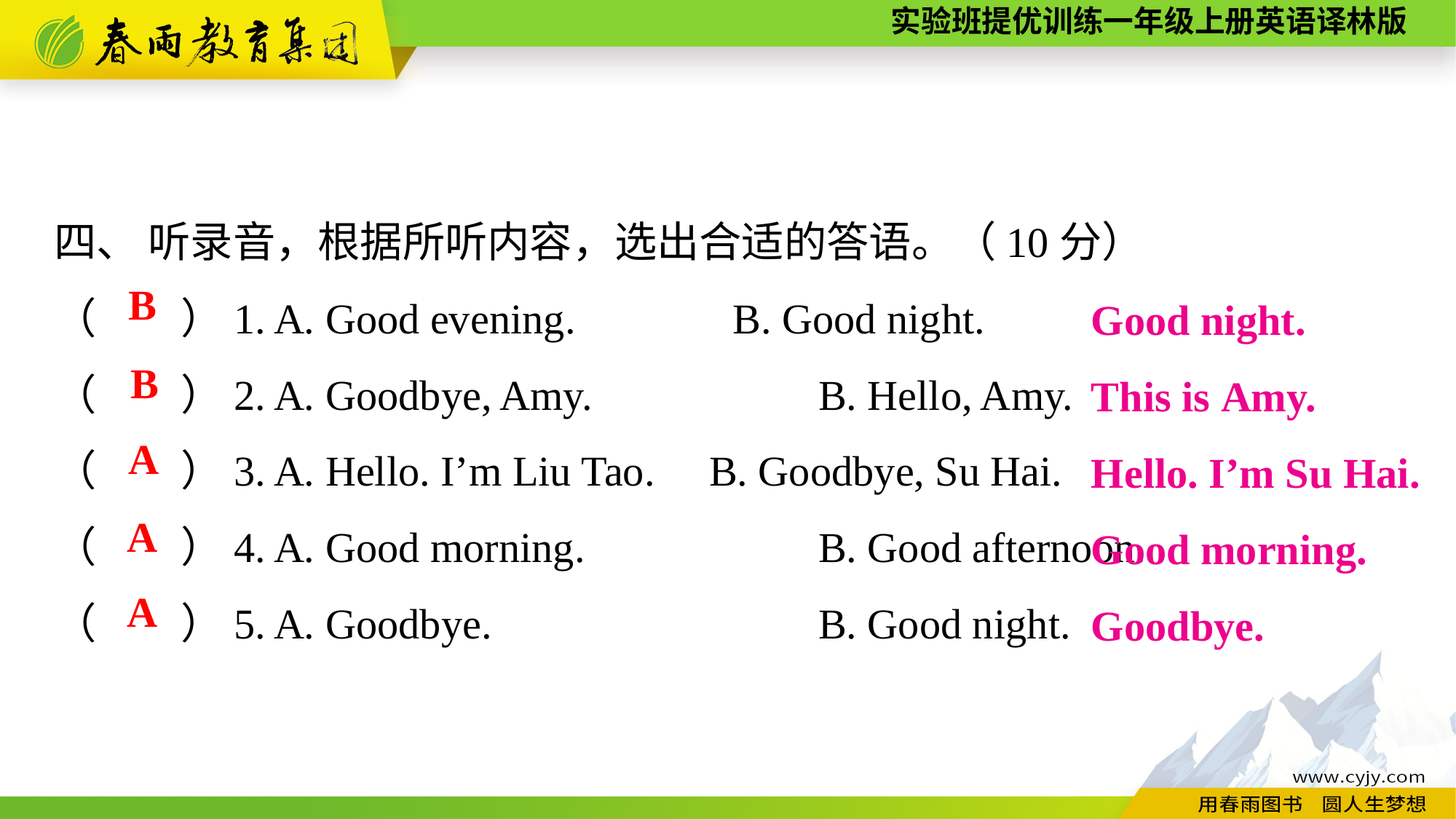

四、 听录音，根据所听内容，选出合适的答语。（10分）
（　　）1. A. Good evening.　　　 B. Good night.
（　　）2. A. Goodbye, Amy.			B. Hello, Amy.
（　　）3. A. Hello. I’m Liu Tao.	B. Goodbye, Su Hai.
（　　）4. A. Good morning.			B. Good afternoon.
（　　）5. A. Goodbye.			B. Good night.
Good night.
This is Amy.
Hello. I’m Su Hai.
Good morning.
Goodbye.
B
B
A
A
A